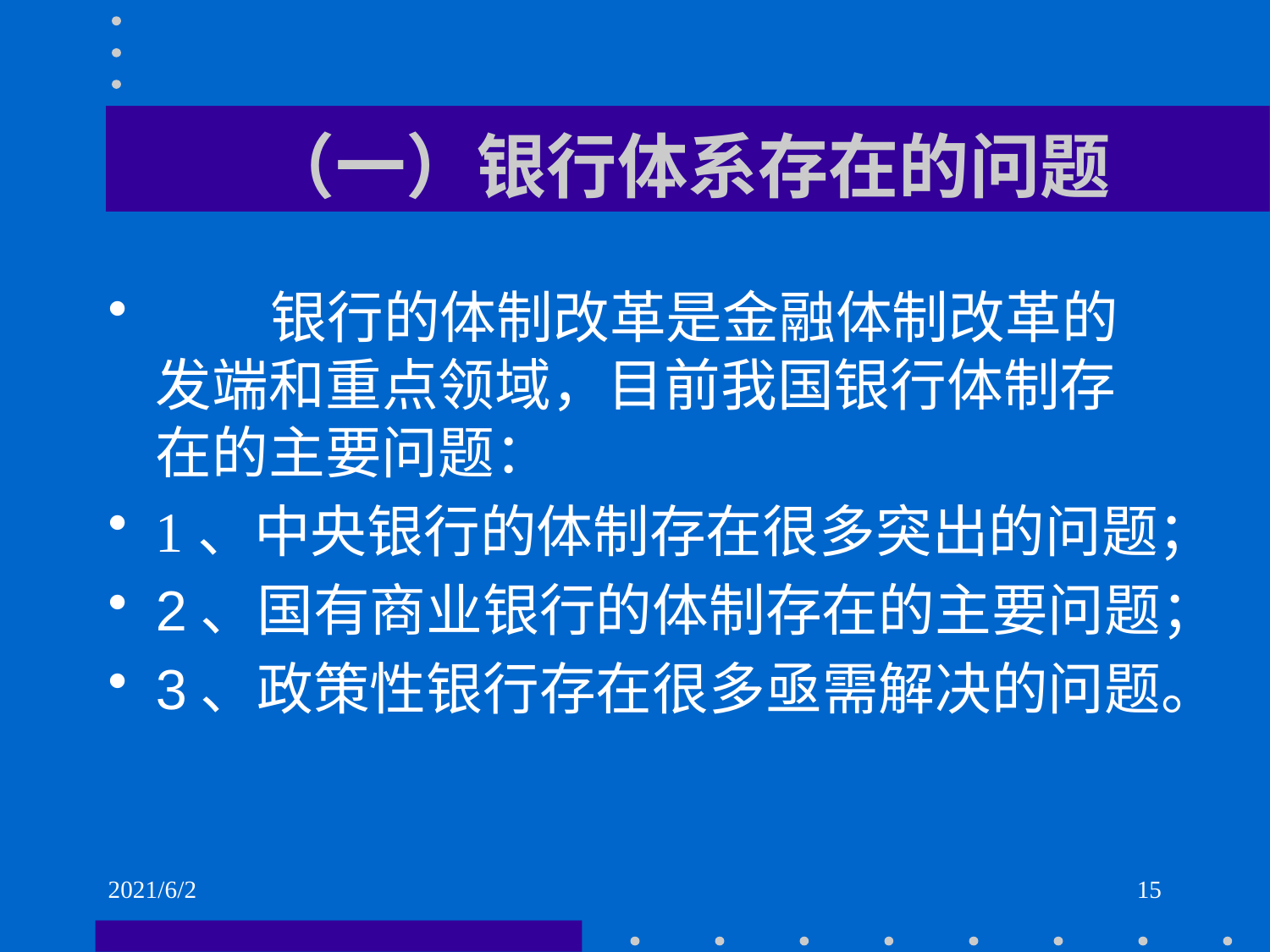

# （一）银行体系存在的问题
        银行的体制改革是金融体制改革的发端和重点领域，目前我国银行体制存在的主要问题：
1、中央银行的体制存在很多突出的问题；
2、国有商业银行的体制存在的主要问题；
3、政策性银行存在很多亟需解决的问题。
2021/6/2
15